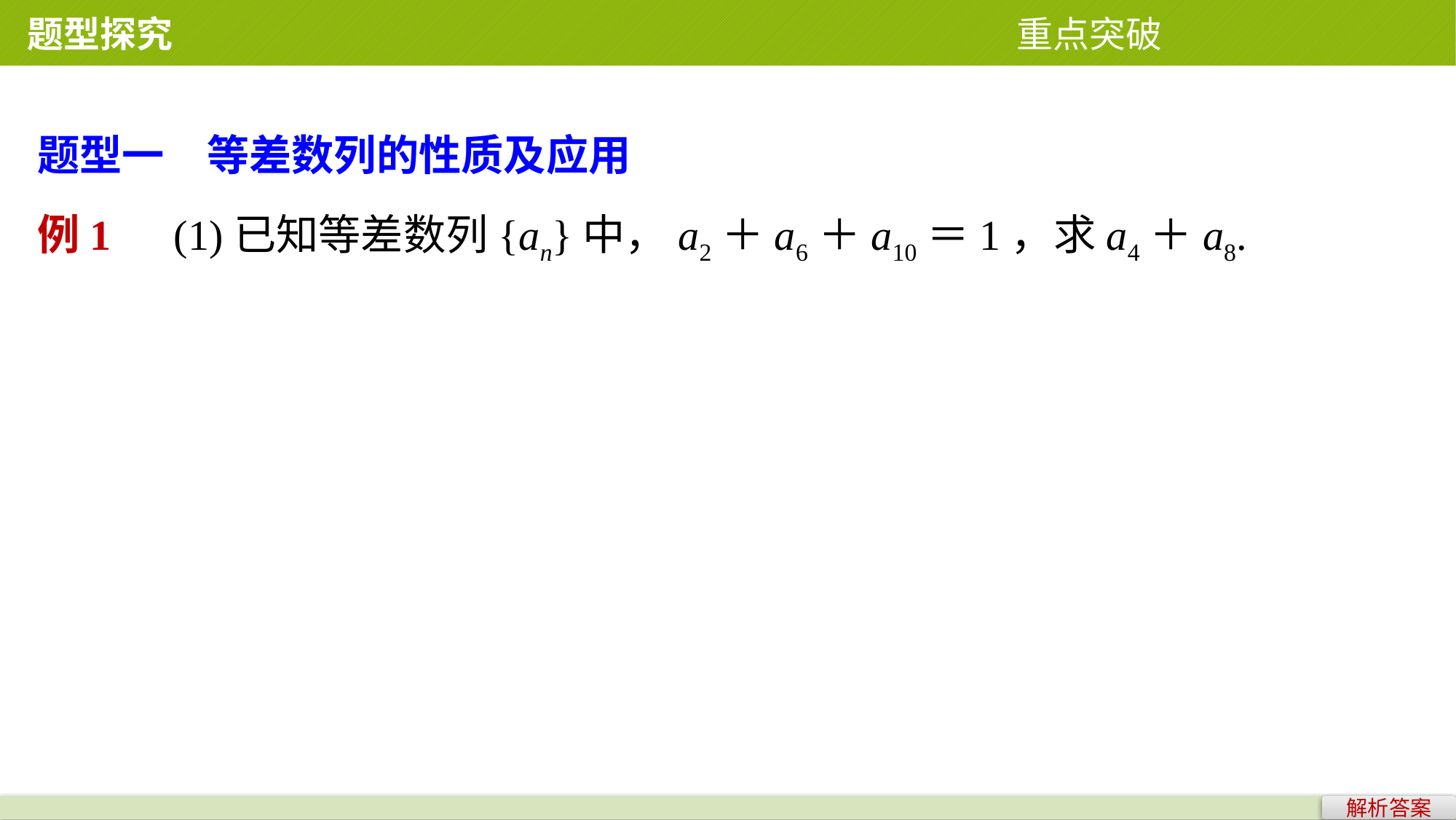

题型探究                                                                                                       重点突破
题型一　等差数列的性质及应用
例1　(1)已知等差数列{an}中，a2＋a6＋a10＝1，求a4＋a8.
解析答案